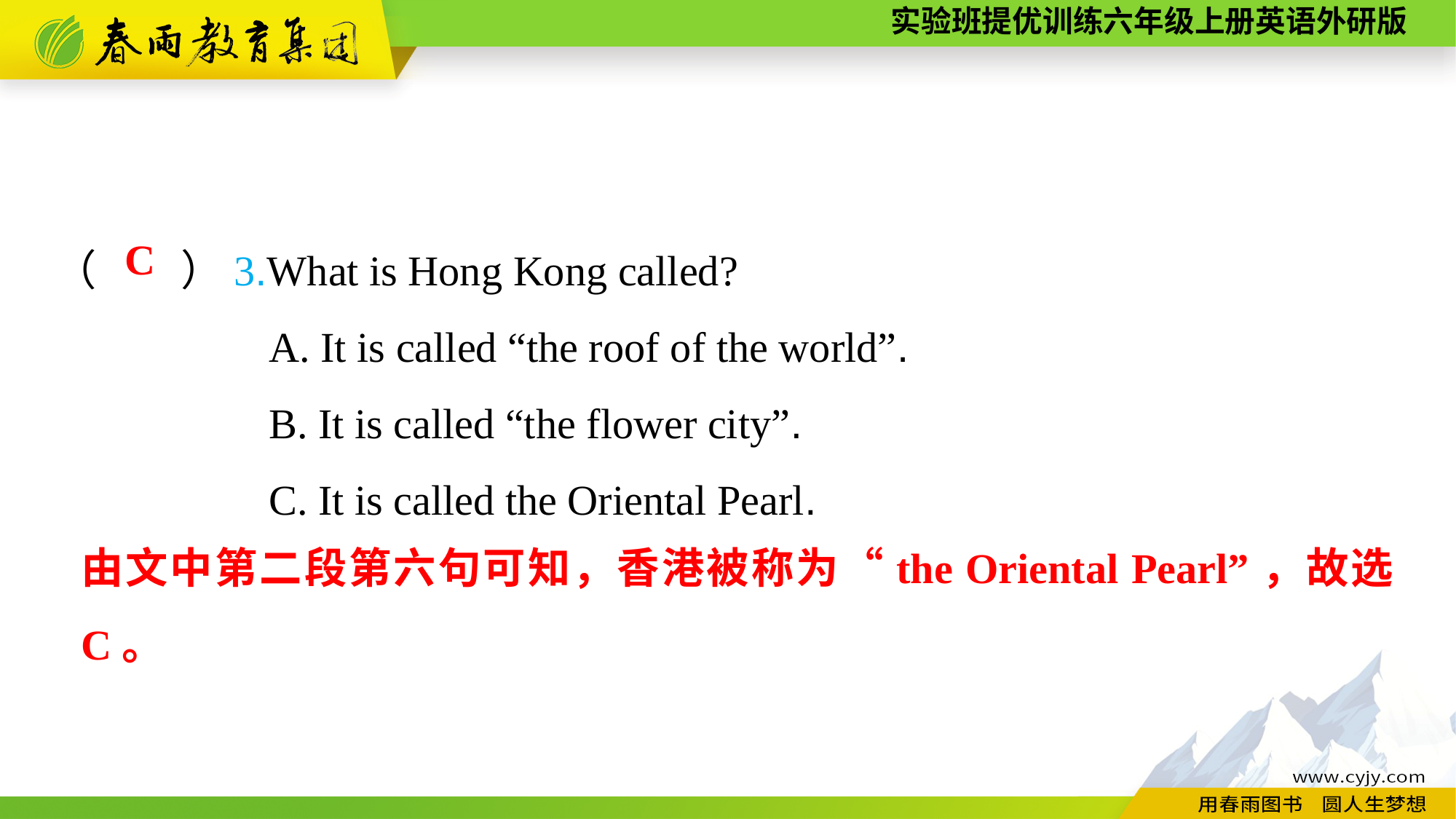

（　　）3.What is Hong Kong called?
A. It is called “the roof of the world”.
B. It is called “the flower city”.
C. It is called the Oriental Pearl.
C
由文中第二段第六句可知，香港被称为“the Oriental Pearl”，故选C。